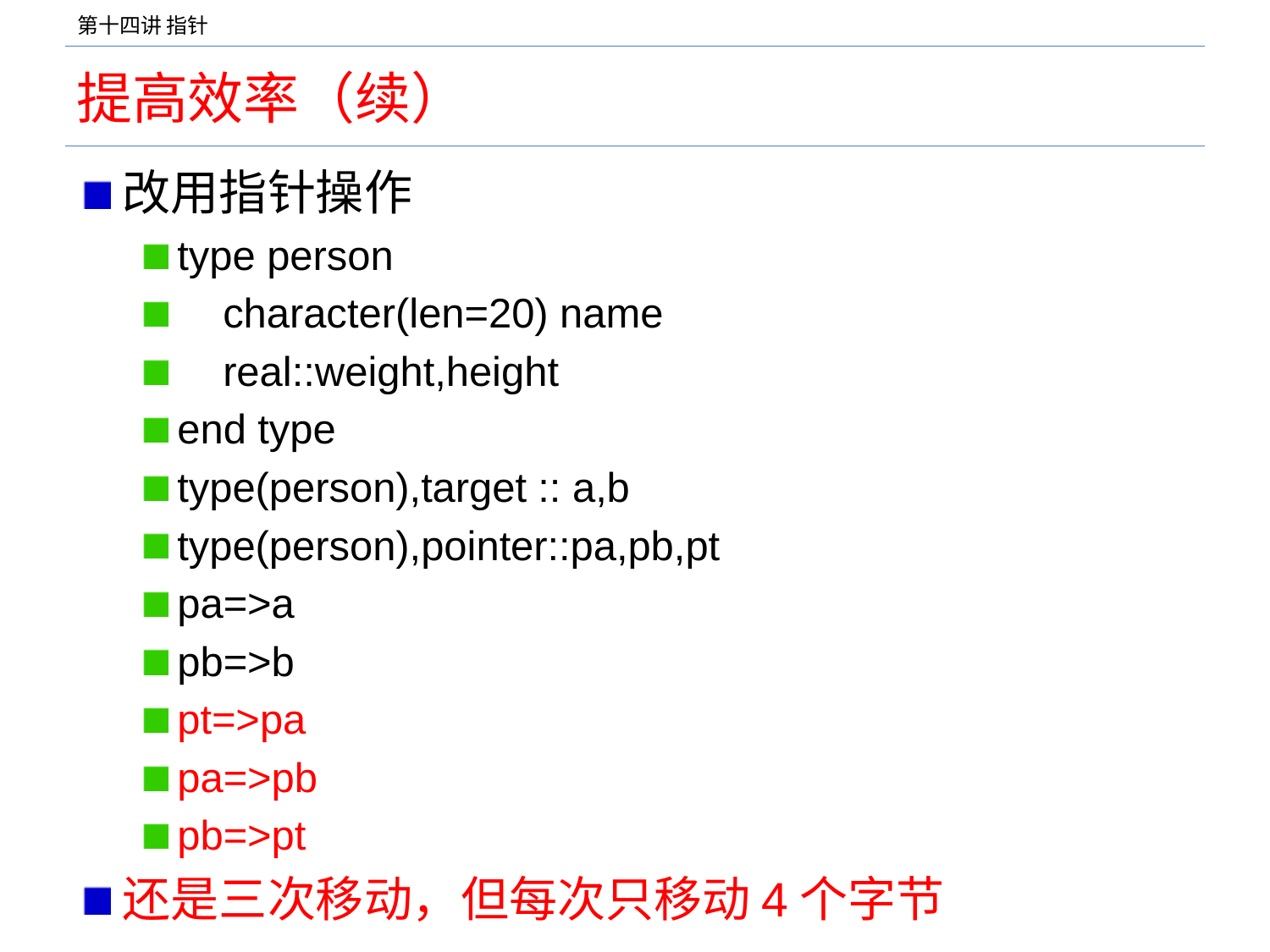

# 提高效率（续）
改用指针操作
type person
    character(len=20) name
    real::weight,height
end type
type(person),target :: a,b
type(person),pointer::pa,pb,pt
pa=>a
pb=>b
pt=>pa
pa=>pb
pb=>pt
还是三次移动，但每次只移动4个字节